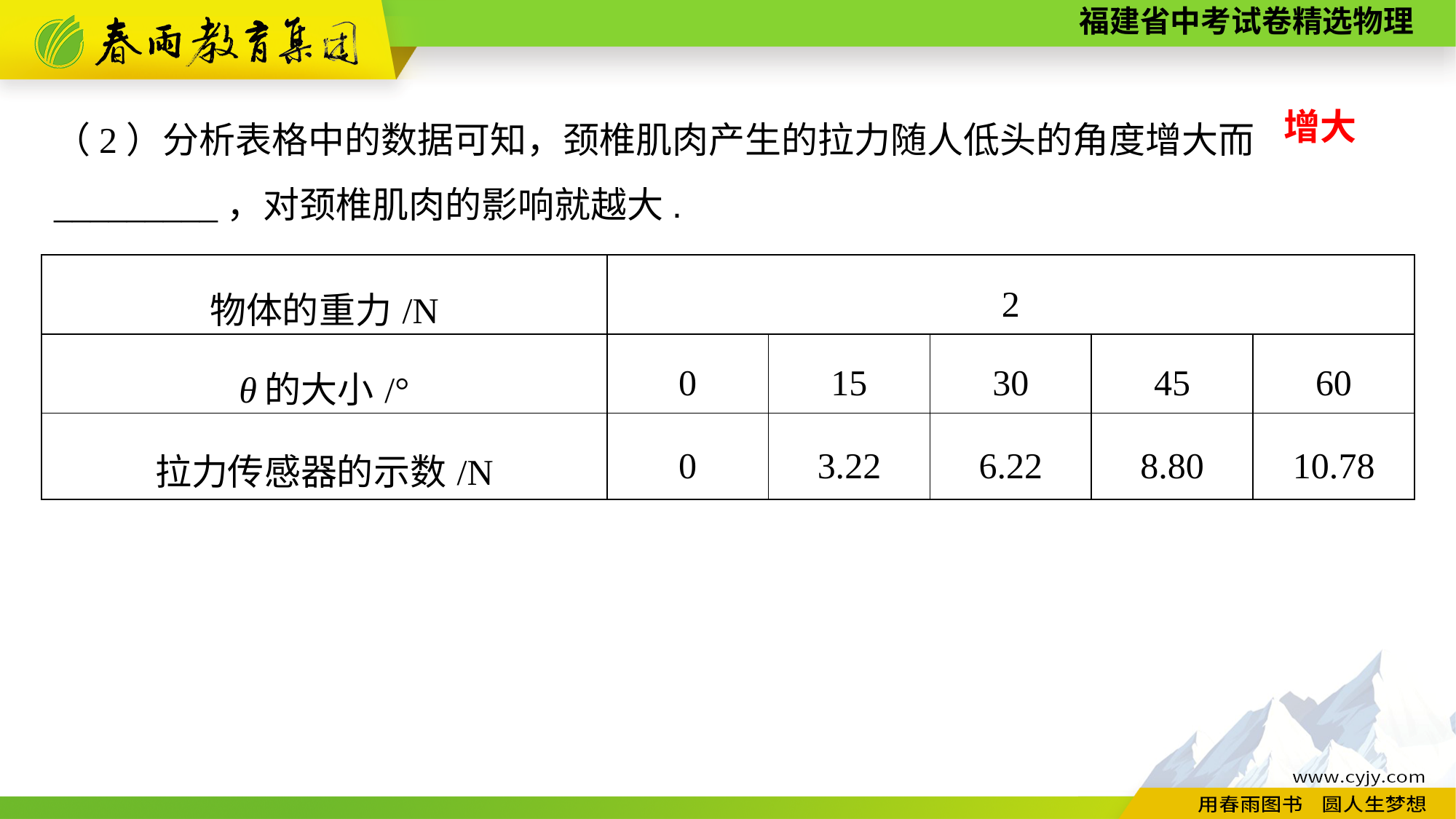

（2）分析表格中的数据可知，颈椎肌肉产生的拉力随人低头的角度增大而_________，对颈椎肌肉的影响就越大.
　增大
| 物体的重力/N | 2 |  |  |  |  |
| --- | --- | --- | --- | --- | --- |
| θ的大小/° | 0 | 15 | 30 | 45 | 60 |
| 拉力传感器的示数/N | 0 | 3.22 | 6.22 | 8.80 | 10.78 |